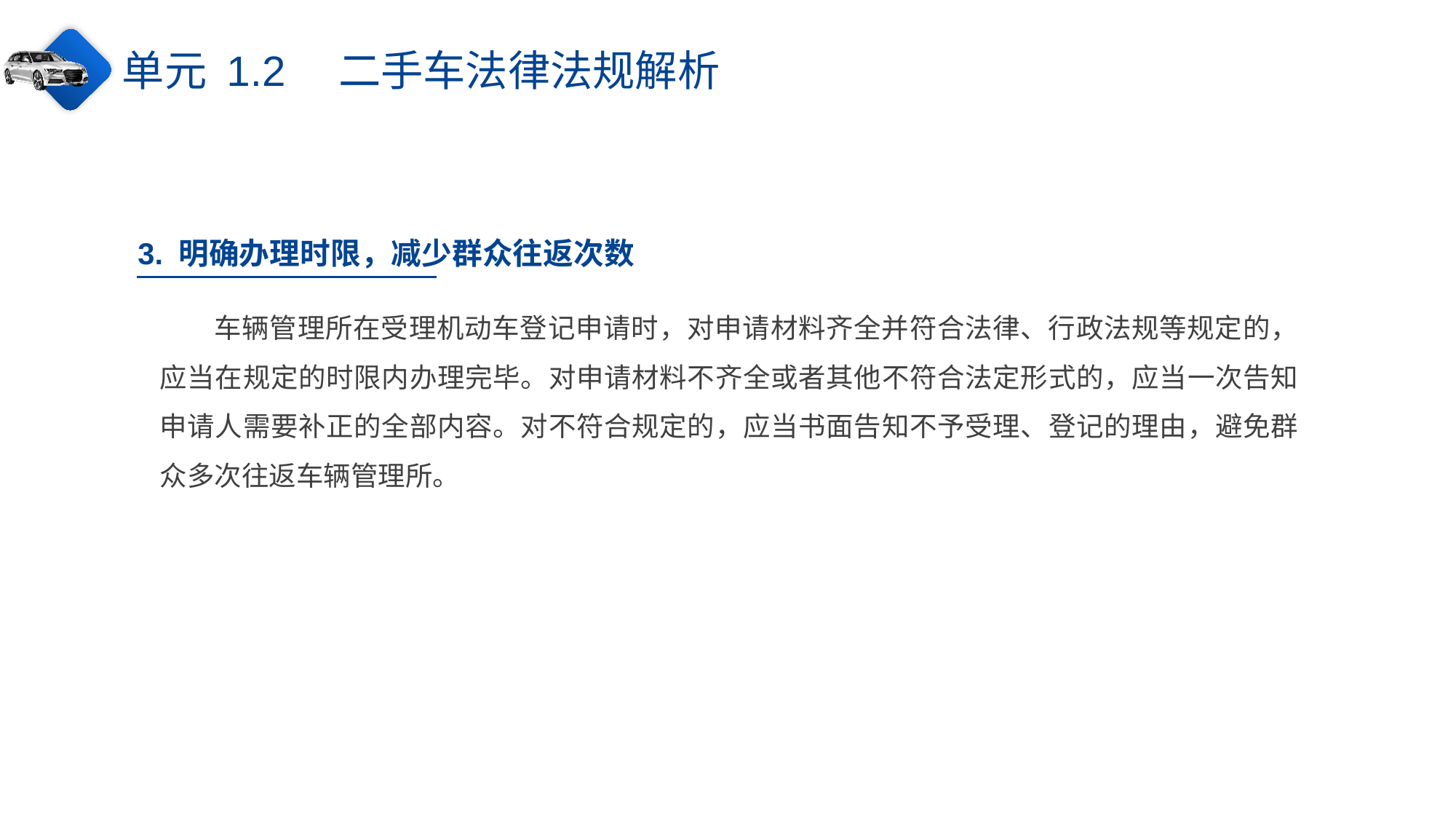

单元 1.2　二手车法律法规解析
3. 明确办理时限，减少群众往返次数
车辆管理所在受理机动车登记申请时，对申请材料齐全并符合法律、行政法规等规定的，应当在规定的时限内办理完毕。对申请材料不齐全或者其他不符合法定形式的，应当一次告知申请人需要补正的全部内容。对不符合规定的，应当书面告知不予受理、登记的理由，避免群众多次往返车辆管理所。